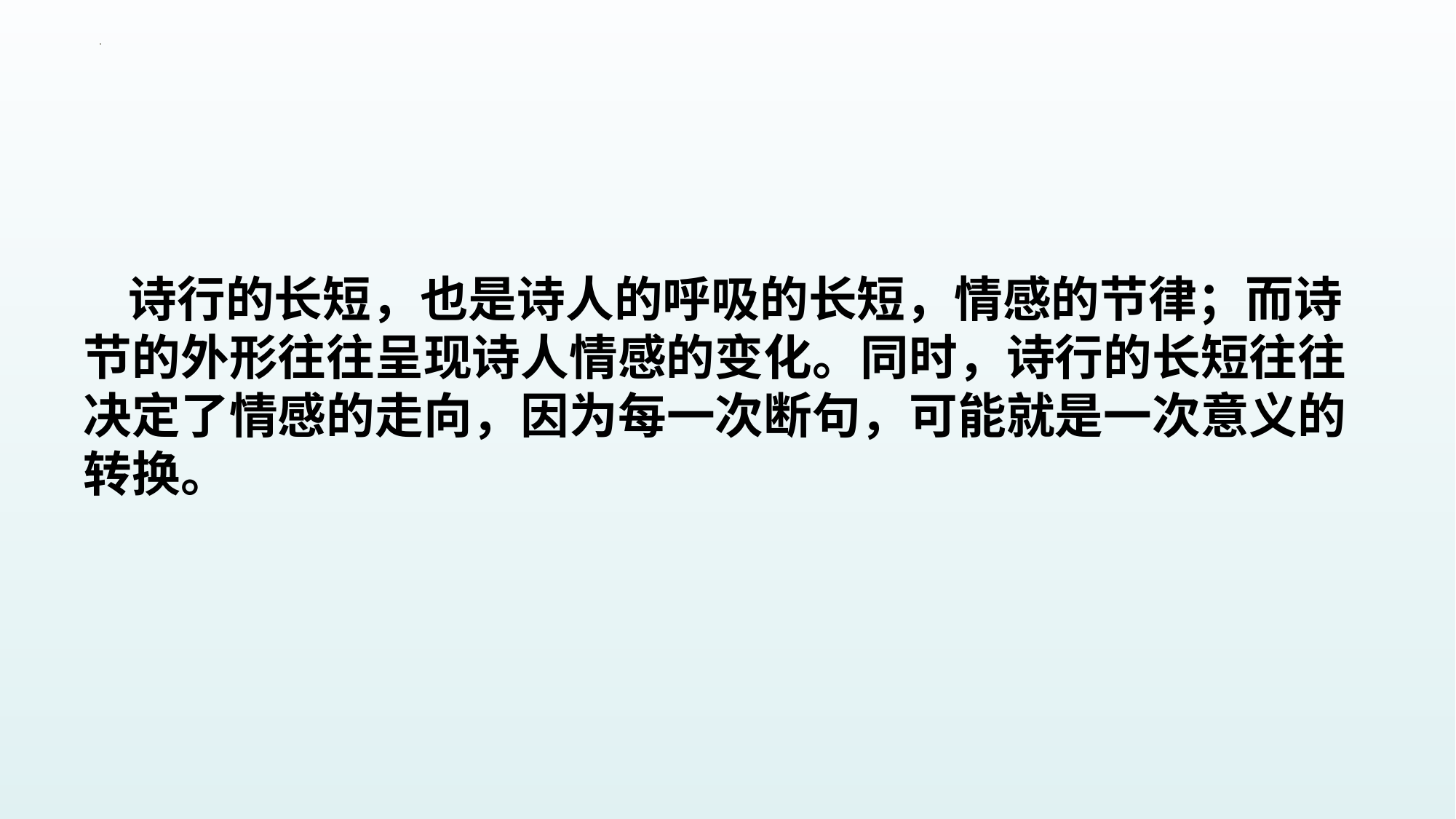

#
   诗行的长短，也是诗人的呼吸的长短，情感的节律；而诗节的外形往往呈现诗人情感的变化。同时，诗行的长短往往决定了情感的走向，因为每一次断句，可能就是一次意义的转换。